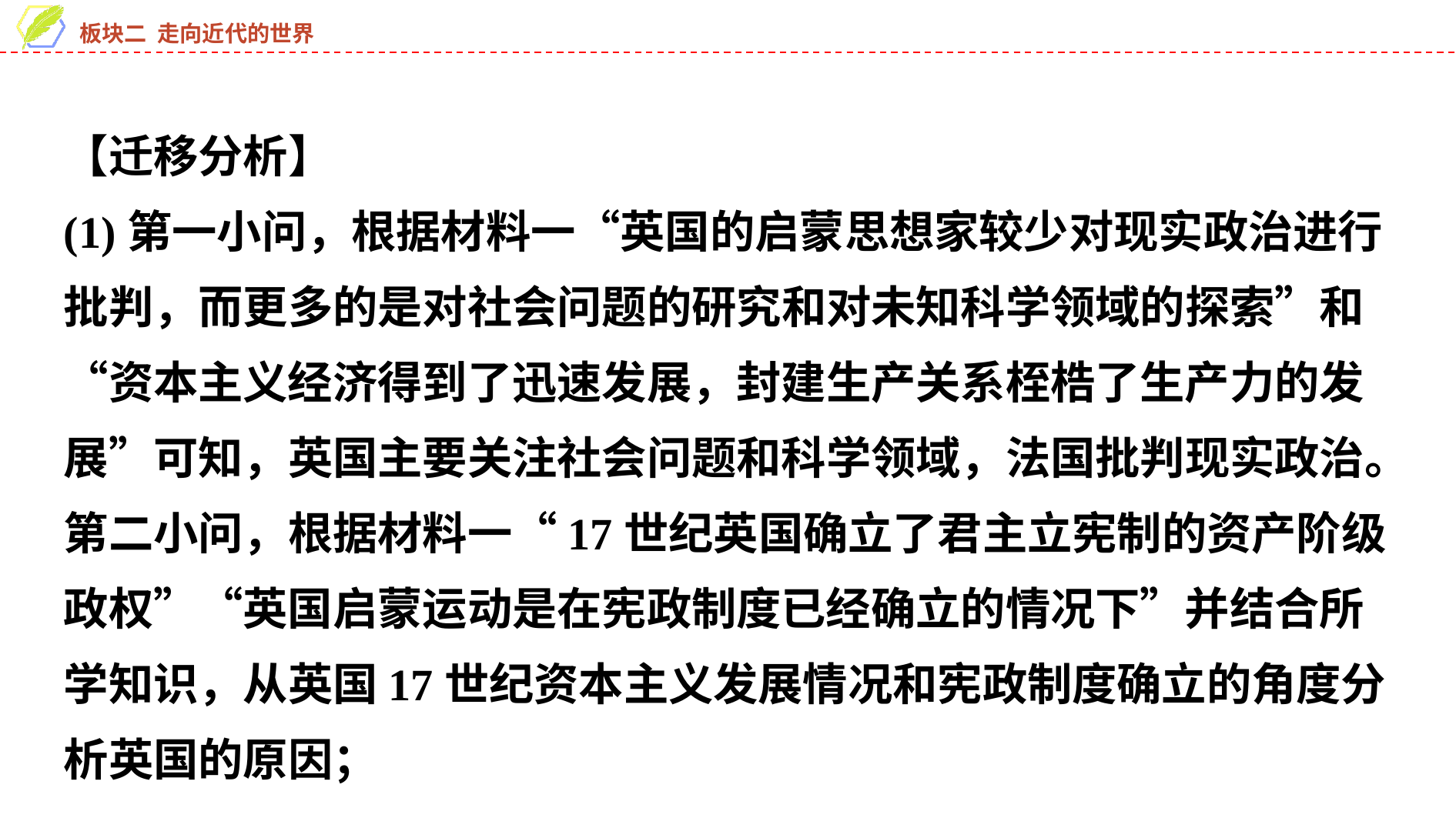

【迁移分析】
(1)第一小问，根据材料一“英国的启蒙思想家较少对现实政治进行批判，而更多的是对社会问题的研究和对未知科学领域的探索”和“资本主义经济得到了迅速发展，封建生产关系桎梏了生产力的发展”可知，英国主要关注社会问题和科学领域，法国批判现实政治。第二小问，根据材料一“17世纪英国确立了君主立宪制的资产阶级政权”“英国启蒙运动是在宪政制度已经确立的情况下”并结合所学知识，从英国17世纪资本主义发展情况和宪政制度确立的角度分析英国的原因；